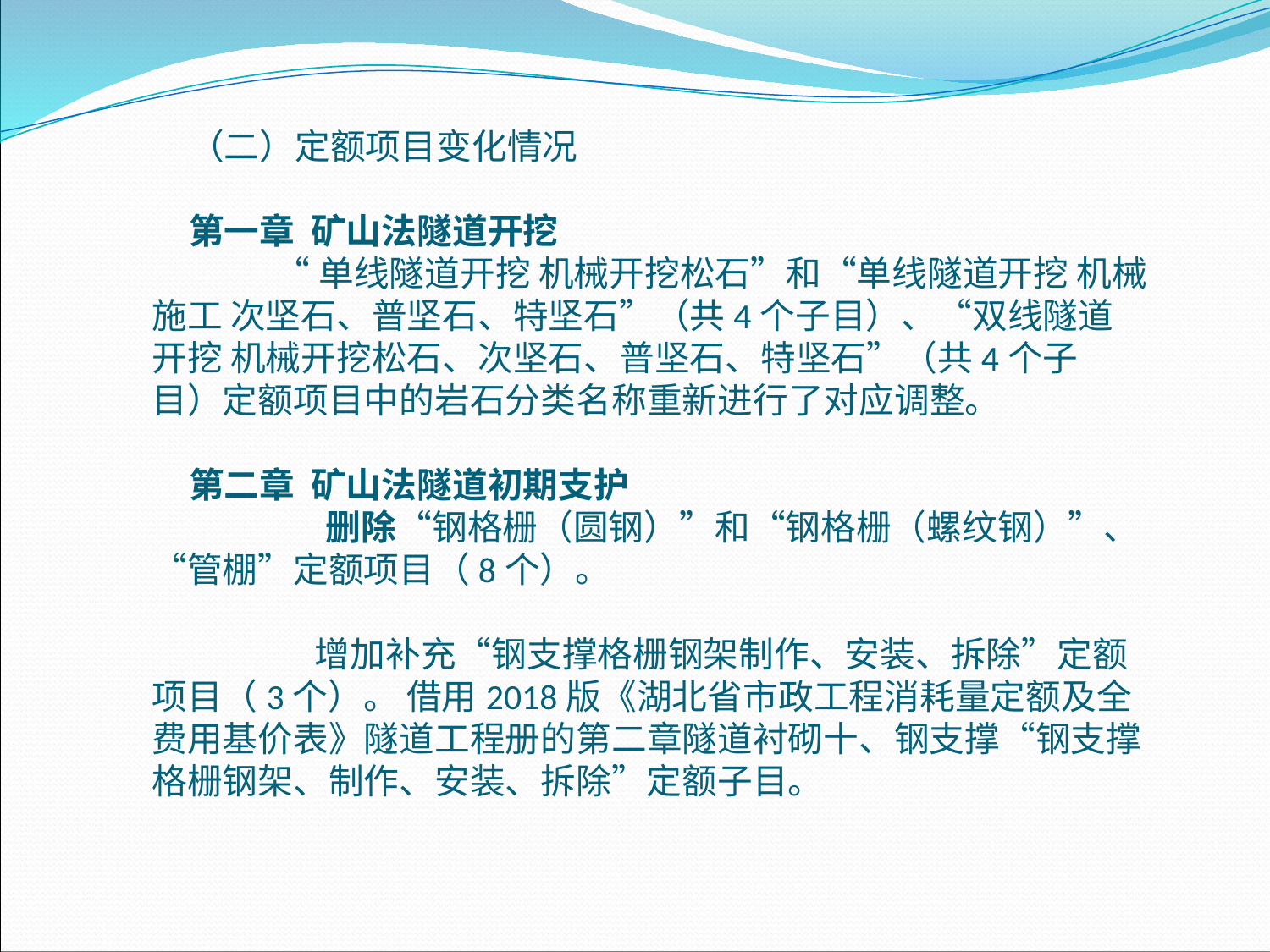

（二）定额项目变化情况

第一章  矿山法隧道开挖
           “单线隧道开挖 机械开挖松石”和“单线隧道开挖 机械施工 次坚石、普坚石、特坚石”（共4个子目）、“双线隧道开挖 机械开挖松石、次坚石、普坚石、特坚石”（共4个子目）定额项目中的岩石分类名称重新进行了对应调整。

第二章  矿山法隧道初期支护                删除“钢格栅（圆钢）”和“钢格栅（螺纹钢）”、“管棚”定额项目（8个）。
               增加补充“钢支撑格栅钢架制作、安装、拆除”定额项目（3个）。 借用2018版《湖北省市政工程消耗量定额及全费用基价表》隧道工程册的第二章隧道衬砌十、钢支撑“钢支撑格栅钢架、制作、安装、拆除”定额子目。
75